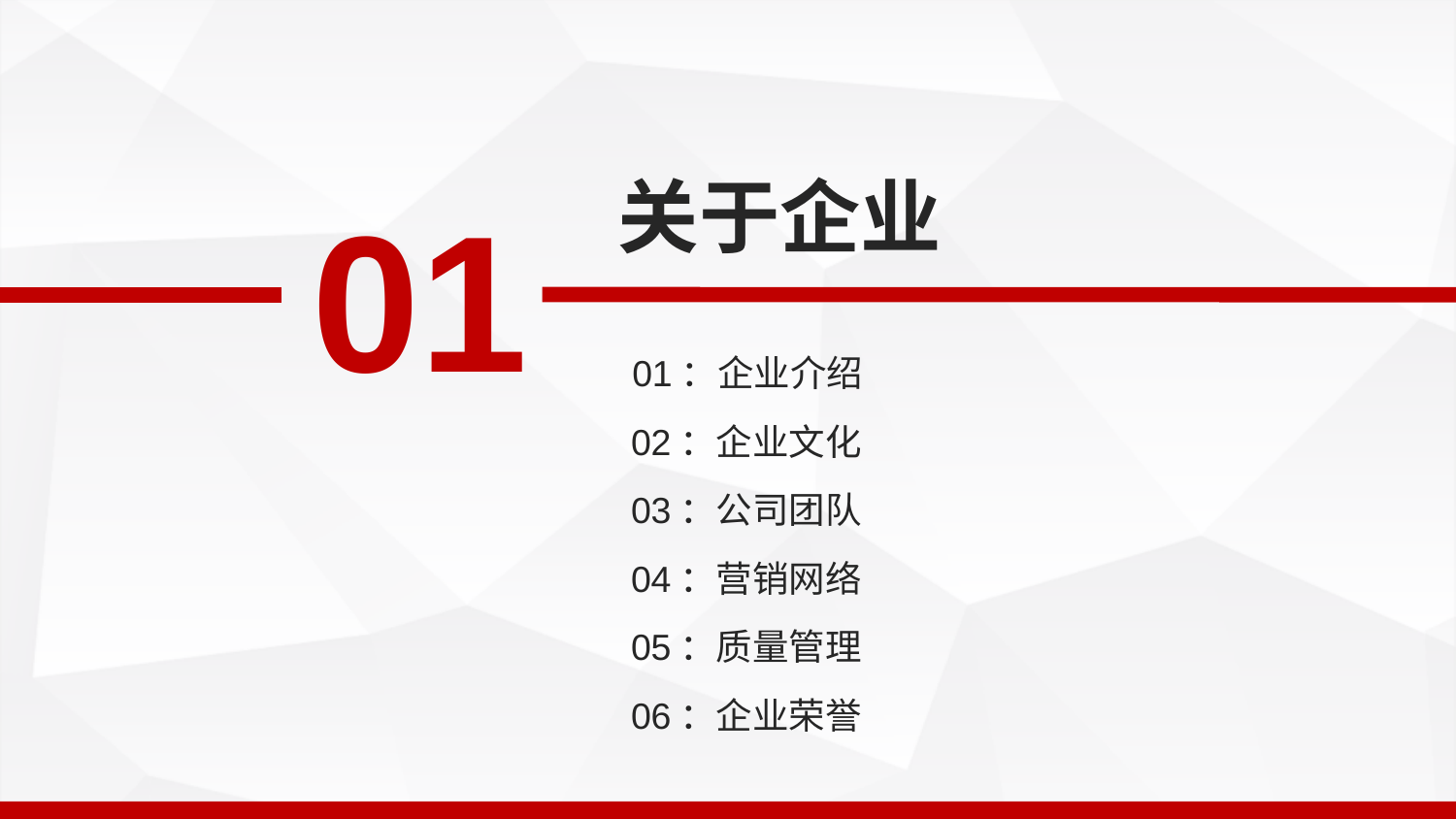

关于企业
01
01：企业介绍
02：企业文化
03：公司团队
04：营销网络
05：质量管理
06：企业荣誉